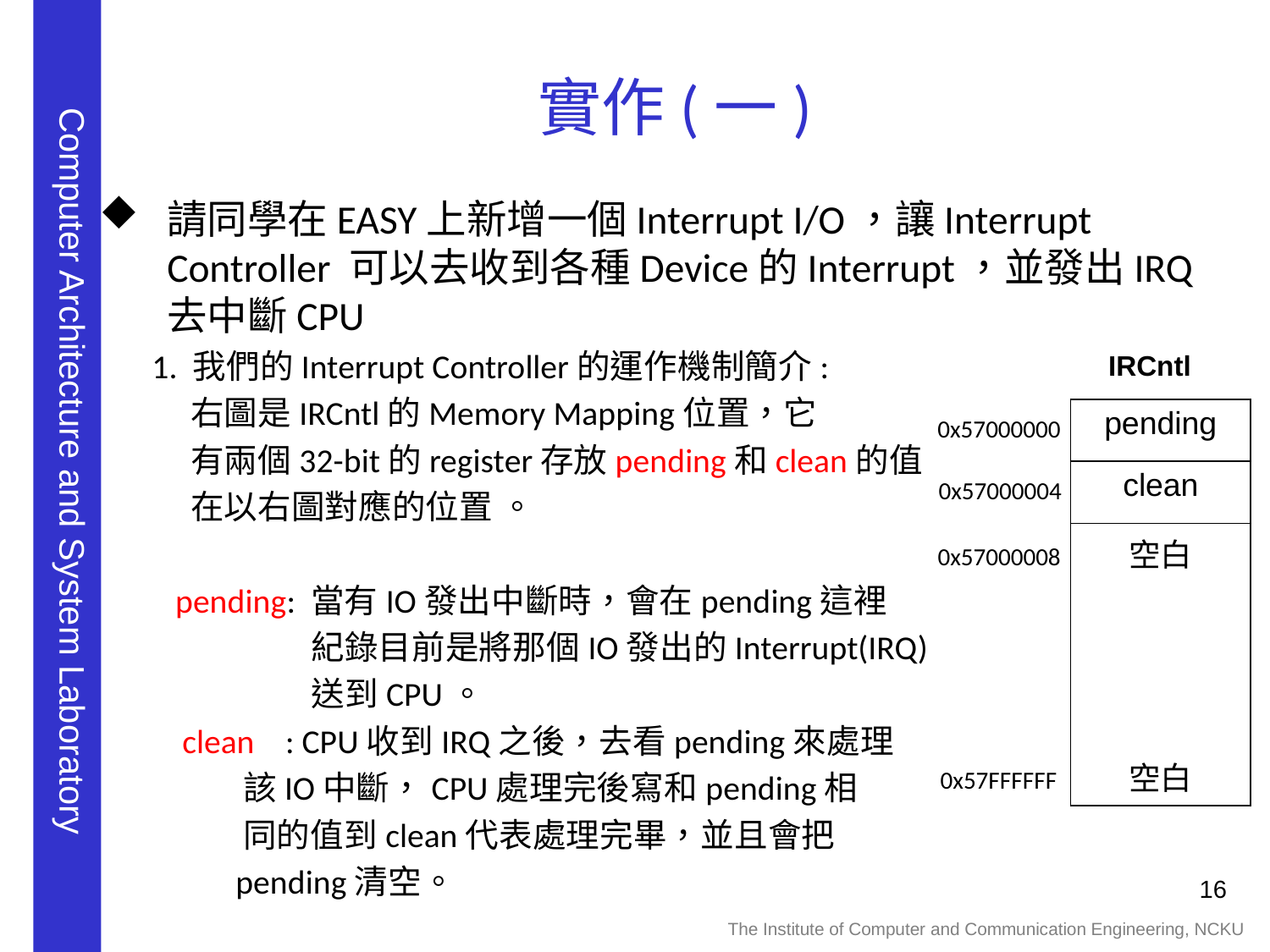

# 實作(一)
請同學在EASY上新增一個Interrupt I/O，讓Interrupt Controller 可以去收到各種Device的Interrupt，並發出IRQ去中斷CPU
1. 我們的Interrupt Controller的運作機制簡介:
           右圖是IRCntl的Memory Mapping位置，它
           有兩個32-bit的register存放pending和clean的值
           在以右圖對應的位置 。

          pending: 當有IO發出中斷時，會在pending這裡
	           紀錄目前是將那個IO發出的Interrupt(IRQ)
	           送到CPU。
    clean    : CPU收到IRQ之後，去看pending來處理
	           該IO中斷，CPU處理完後寫和pending相
	           同的值到clean代表處理完畢，並且會把
	           pending清空。
IRCntl
| pending |
| --- |
| clean |
| 空白 空白 |
0x57000000
0x57000004
0x57000008
0x57FFFFFF
16